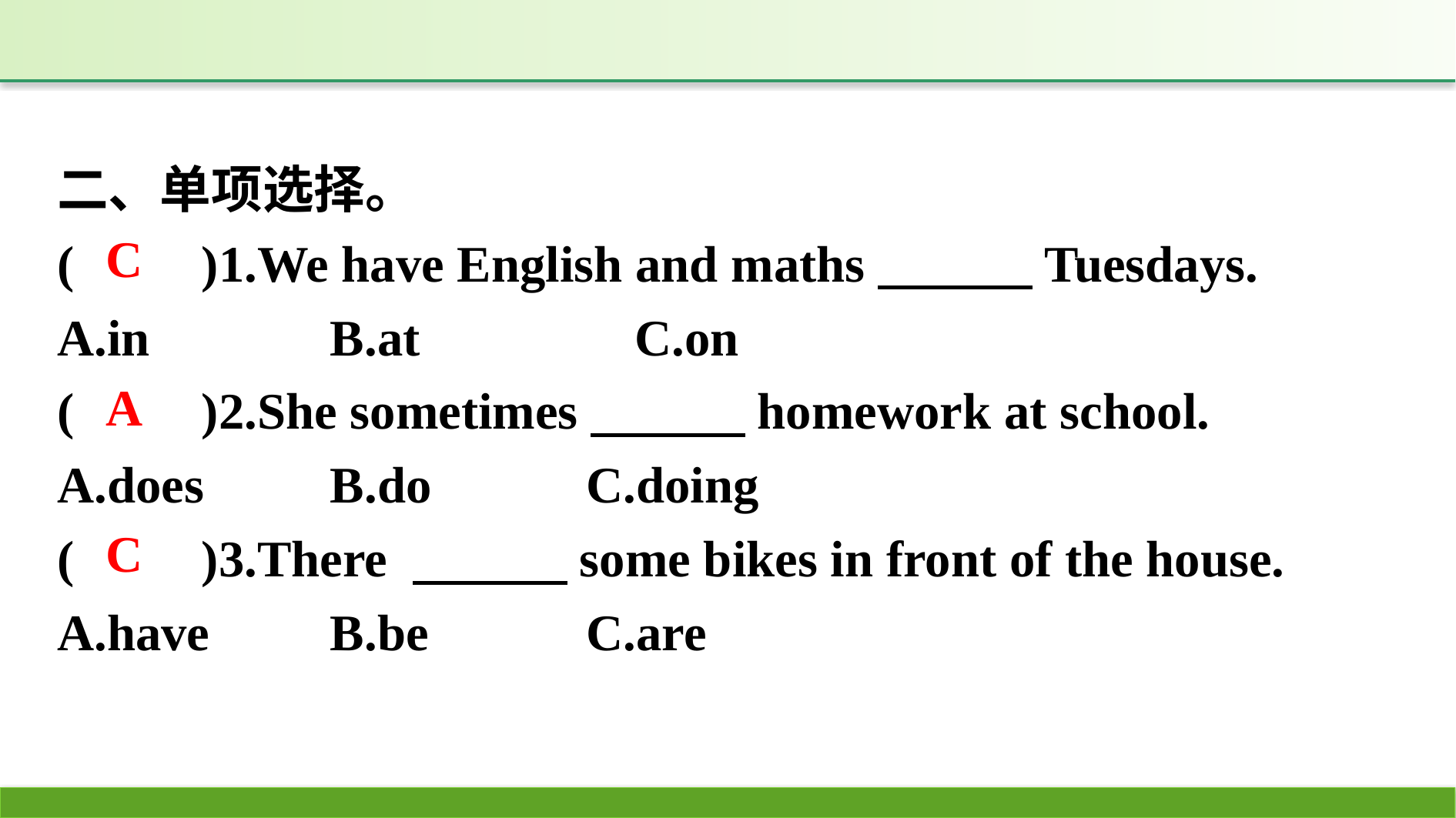

二、单项选择。
(　　)1.We have English and maths　　　Tuesdays.
A.in　　　	B.at　　　	C.on
(　　)2.She sometimes　　　homework at school.
A.does		B.do		C.doing
(　　)3.There 　　　some bikes in front of the house.
A.have	B.be		C.are
C
A
C